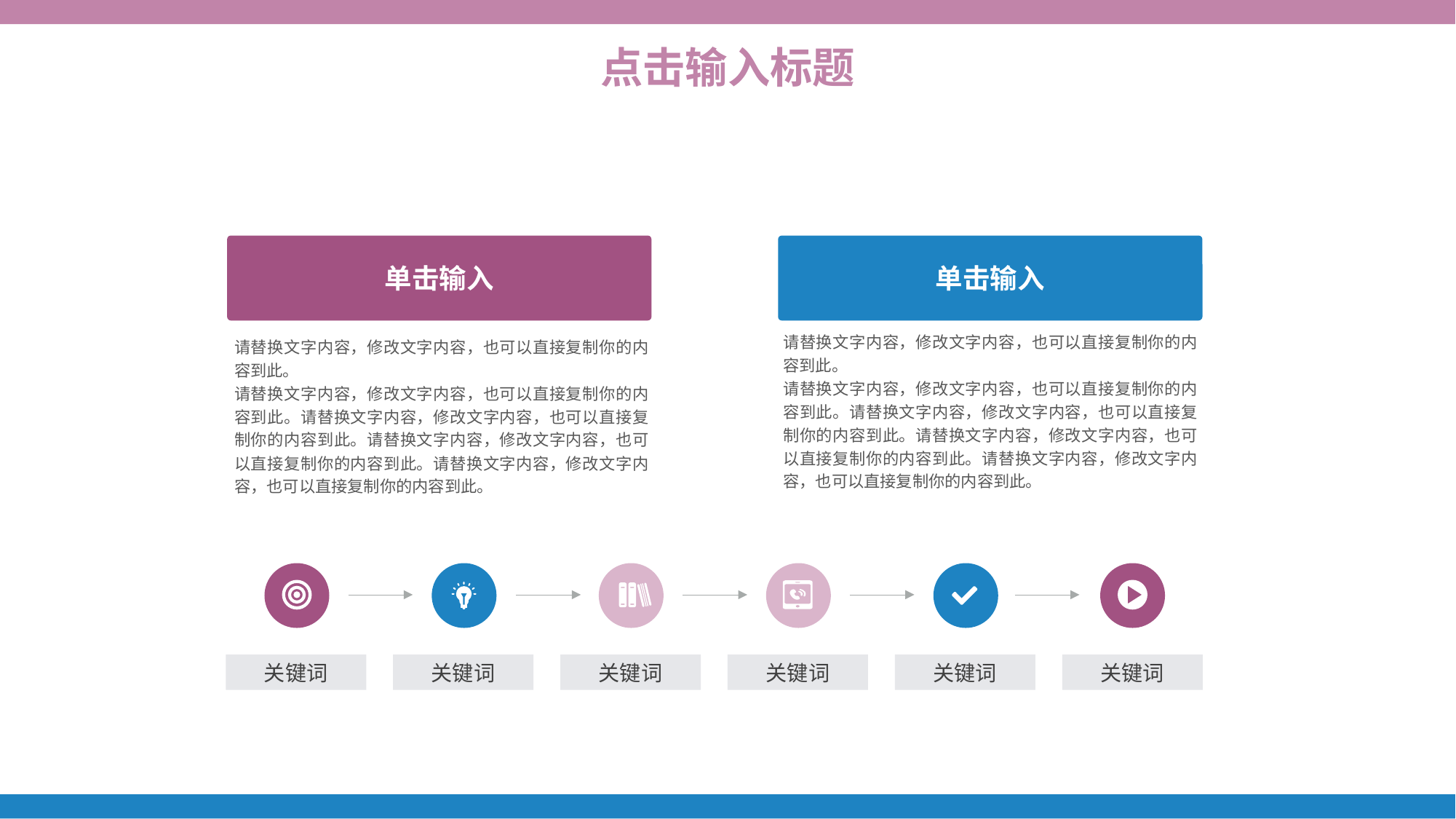

点击输入标题
单击输入
请替换文字内容，修改文字内容，也可以直接复制你的内容到此。
请替换文字内容，修改文字内容，也可以直接复制你的内容到此。请替换文字内容，修改文字内容，也可以直接复制你的内容到此。请替换文字内容，修改文字内容，也可以直接复制你的内容到此。请替换文字内容，修改文字内容，也可以直接复制你的内容到此。

单击输入
请替换文字内容，修改文字内容，也可以直接复制你的内容到此。
请替换文字内容，修改文字内容，也可以直接复制你的内容到此。请替换文字内容，修改文字内容，也可以直接复制你的内容到此。请替换文字内容，修改文字内容，也可以直接复制你的内容到此。请替换文字内容，修改文字内容，也可以直接复制你的内容到此。

关键词
关键词
关键词
关键词
关键词
关键词